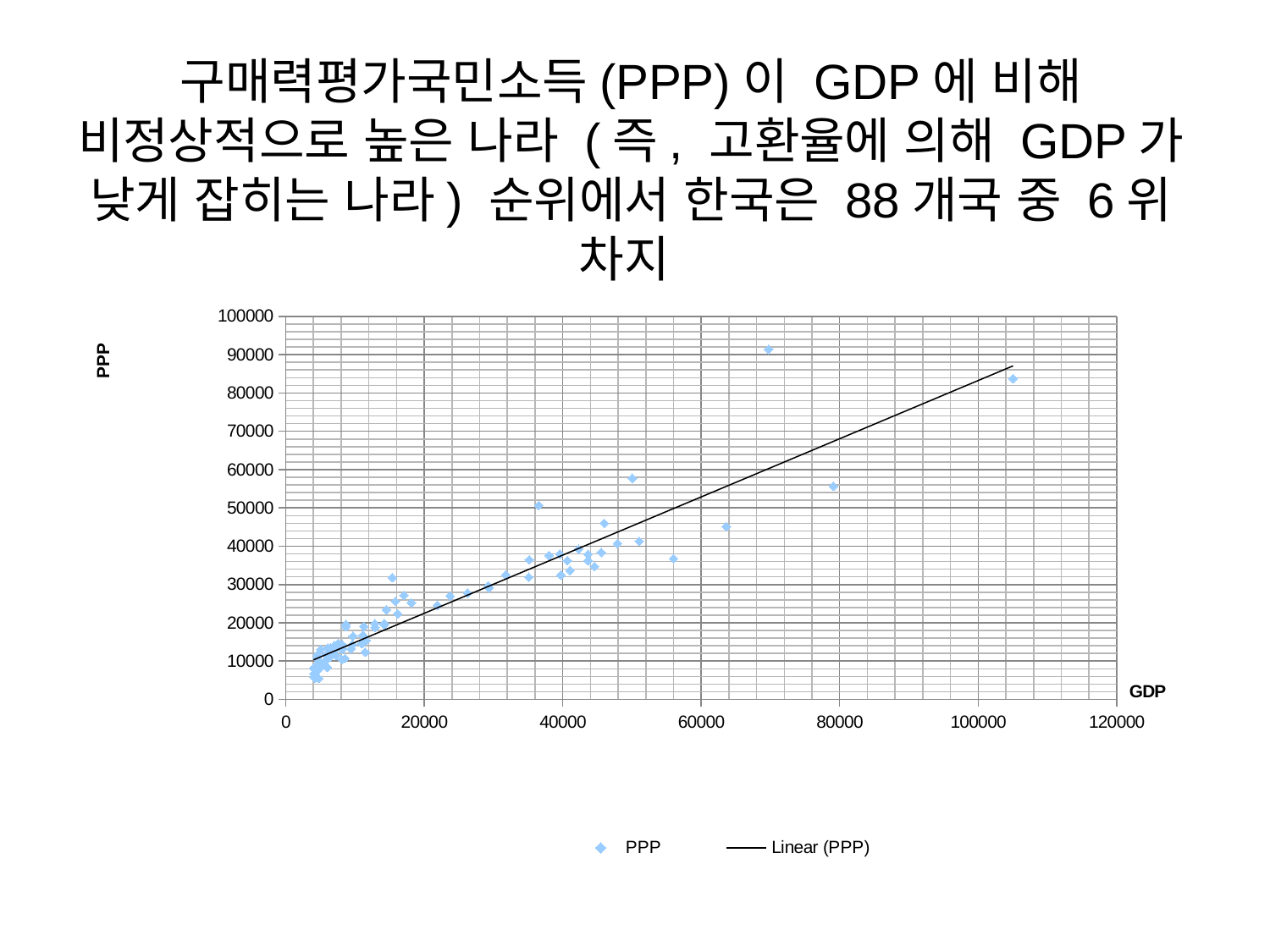

# 구매력평가국민소득(PPP)이 GDP에 비해 비정상적으로 높은 나라 (즉, 고환율에 의해 GDP가 낮게 잡히는 나라) 순위에서 한국은 88개국 중 6위 차지

### Chart

| Category | PPP |
|---|---|